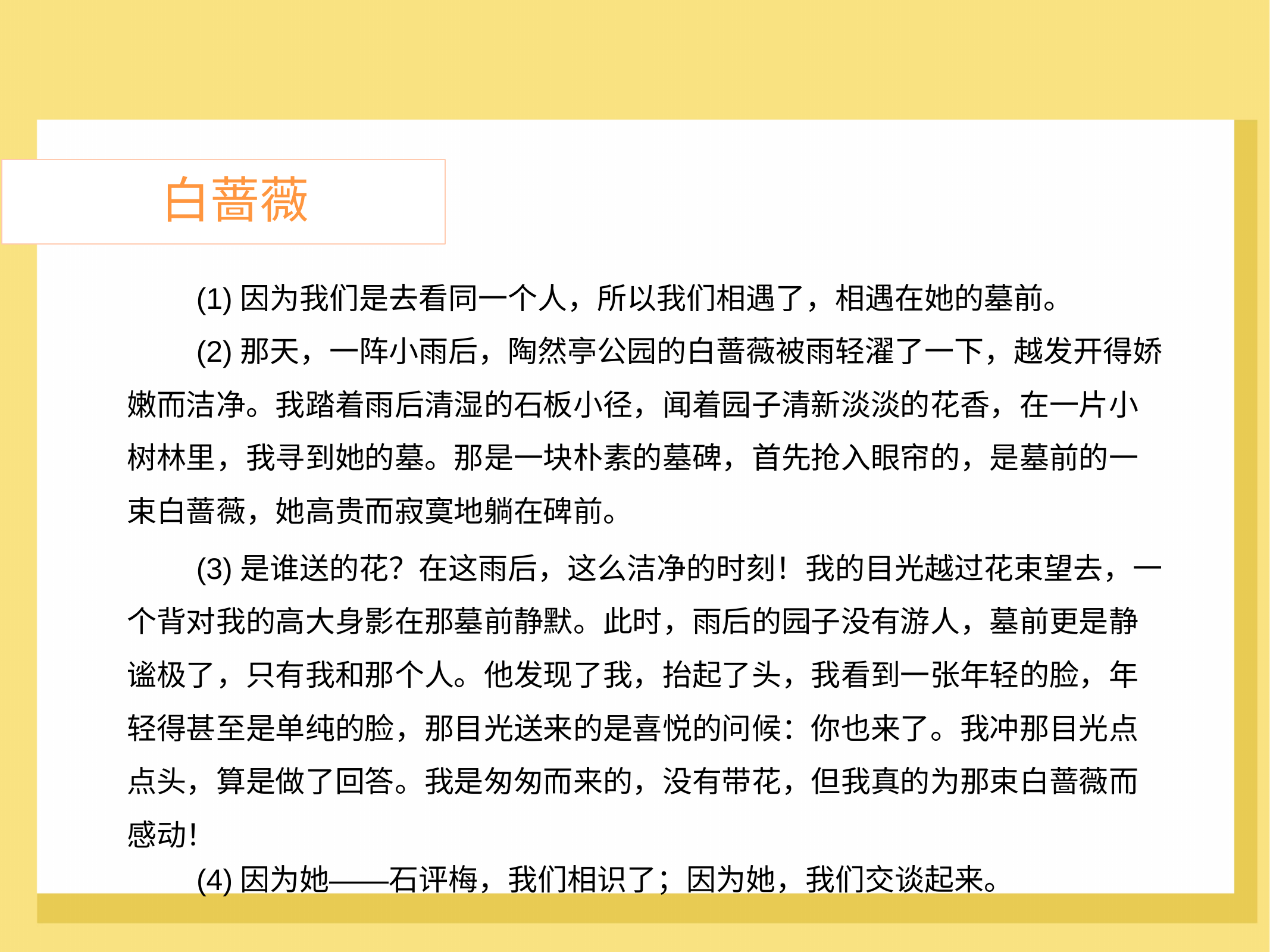

白蔷薇
	(1)因为我们是去看同一个人，所以我们相遇了，相遇在她的墓前。

	(2)那天，一阵小雨后，陶然亭公园的白蔷薇被雨轻濯了一下，越发开得娇

嫩而洁净。我踏着雨后清湿的石板小径，闻着园子清新淡淡的花香，在一片小

树林里，我寻到她的墓。那是一块朴素的墓碑，首先抢入眼帘的，是墓前的一

束白蔷薇，她高贵而寂寞地躺在碑前。
	(3)是谁送的花？在这雨后，这么洁净的时刻！我的目光越过花束望去，一

个背对我的高大身影在那墓前静默。此时，雨后的园子没有游人，墓前更是静

谧极了，只有我和那个人。他发现了我，抬起了头，我看到一张年轻的脸，年

轻得甚至是单纯的脸，那目光送来的是喜悦的问候：你也来了。我冲那目光点

点头，算是做了回答。我是匆匆而来的，没有带花，但我真的为那束白蔷薇而

感动！
(4)因为她——石评梅，我们相识了；因为她，我们交谈起来。